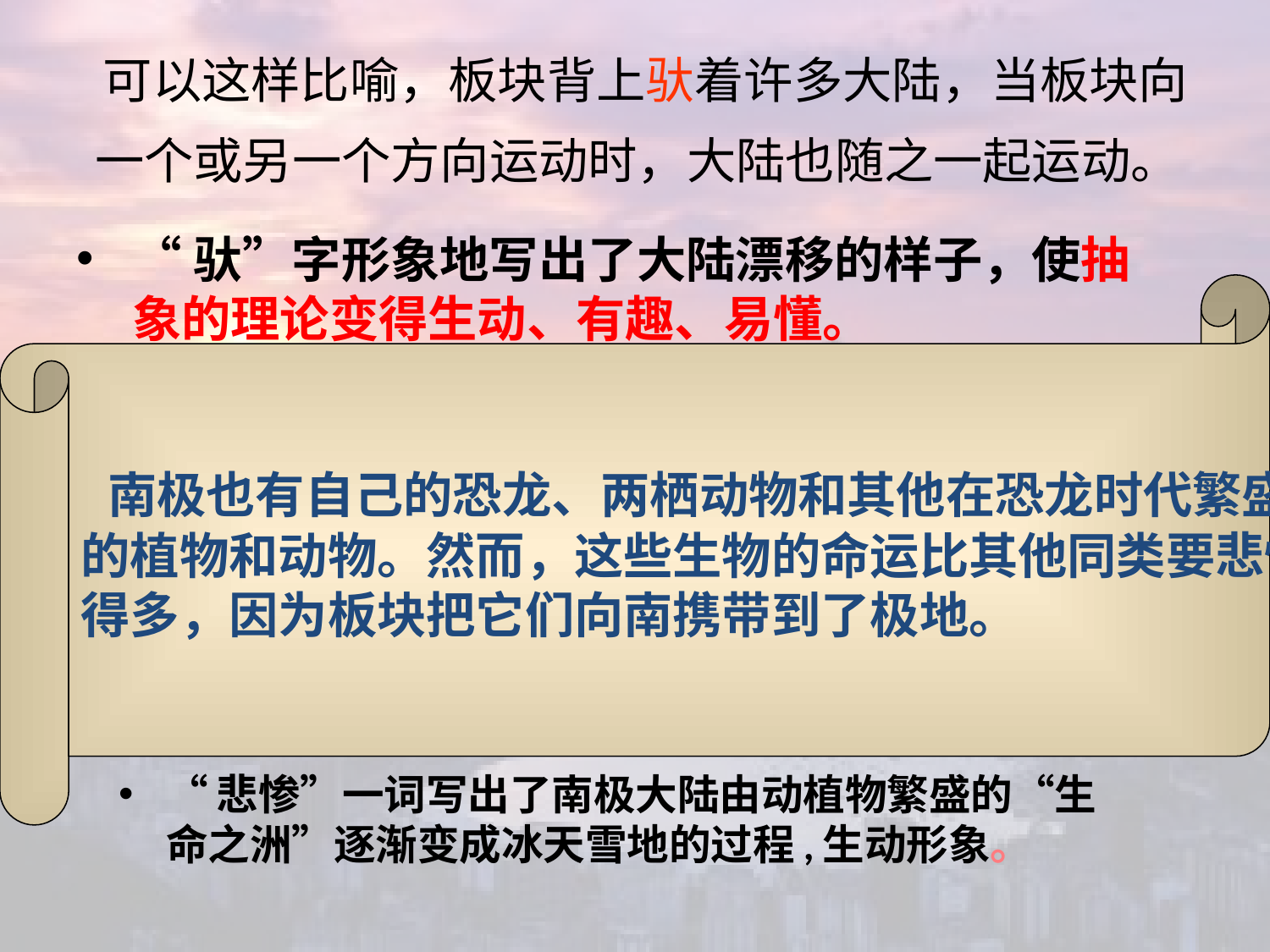

# 可以这样比喻，板块背上驮着许多大陆，当板块向一个或另一个方向运动时，大陆也随之一起运动。
“驮”字形象地写出了大陆漂移的样子，使抽象的理论变得生动、有趣、易懂。
 南极也有自己的恐龙、两栖动物和其他在恐龙时代繁盛
的植物和动物。然而，这些生物的命运比其他同类要悲惨
得多，因为板块把它们向南携带到了极地。
“悲惨”一词写出了南极大陆由动植物繁盛的“生命之洲”逐渐变成冰天雪地的过程,生动形象。